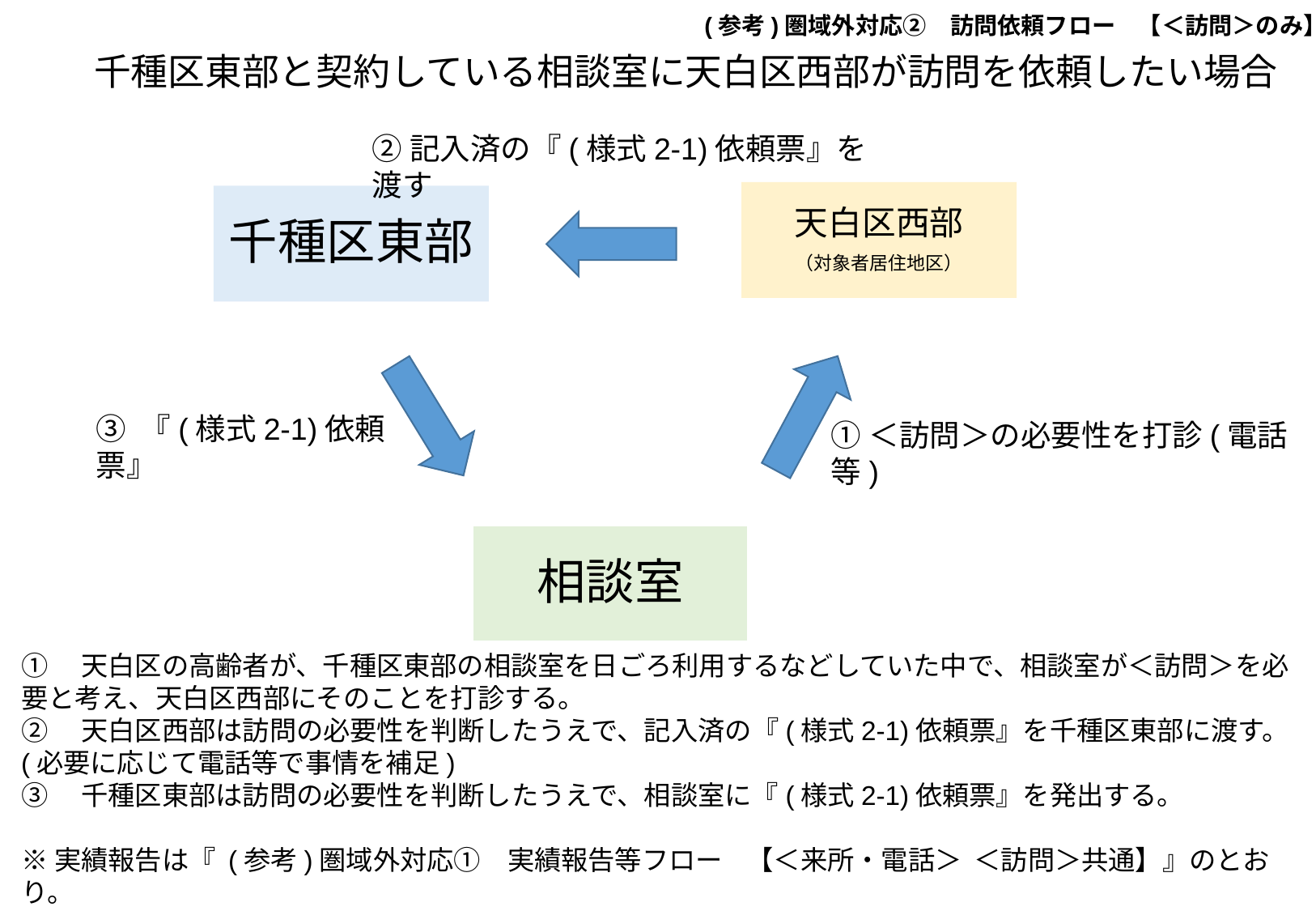

(参考)圏域外対応②　訪問依頼フロー    【＜訪問＞のみ】
②記入済の『(様式2-1)依頼票』を渡す
千種区東部
天白区西部
（対象者居住地区）
相談室

③ 『(様式2-1)依頼票』
①＜訪問＞の必要性を打診(電話等)
千種区東部と契約している相談室に天白区西部が訪問を依頼したい場合
①　天白区の高齢者が、千種区東部の相談室を日ごろ利用するなどしていた中で、相談室が＜訪問＞を必要と考え、天白区西部にそのことを打診する。
②　天白区西部は訪問の必要性を判断したうえで、記入済の『(様式2-1)依頼票』を千種区東部に渡す。(必要に応じて電話等で事情を補足)
③　千種区東部は訪問の必要性を判断したうえで、相談室に『(様式2-1)依頼票』を発出する。

※実績報告は『 (参考)圏域外対応①　実績報告等フロー    【＜来所・電話＞  ＜訪問＞共通】』のとおり。